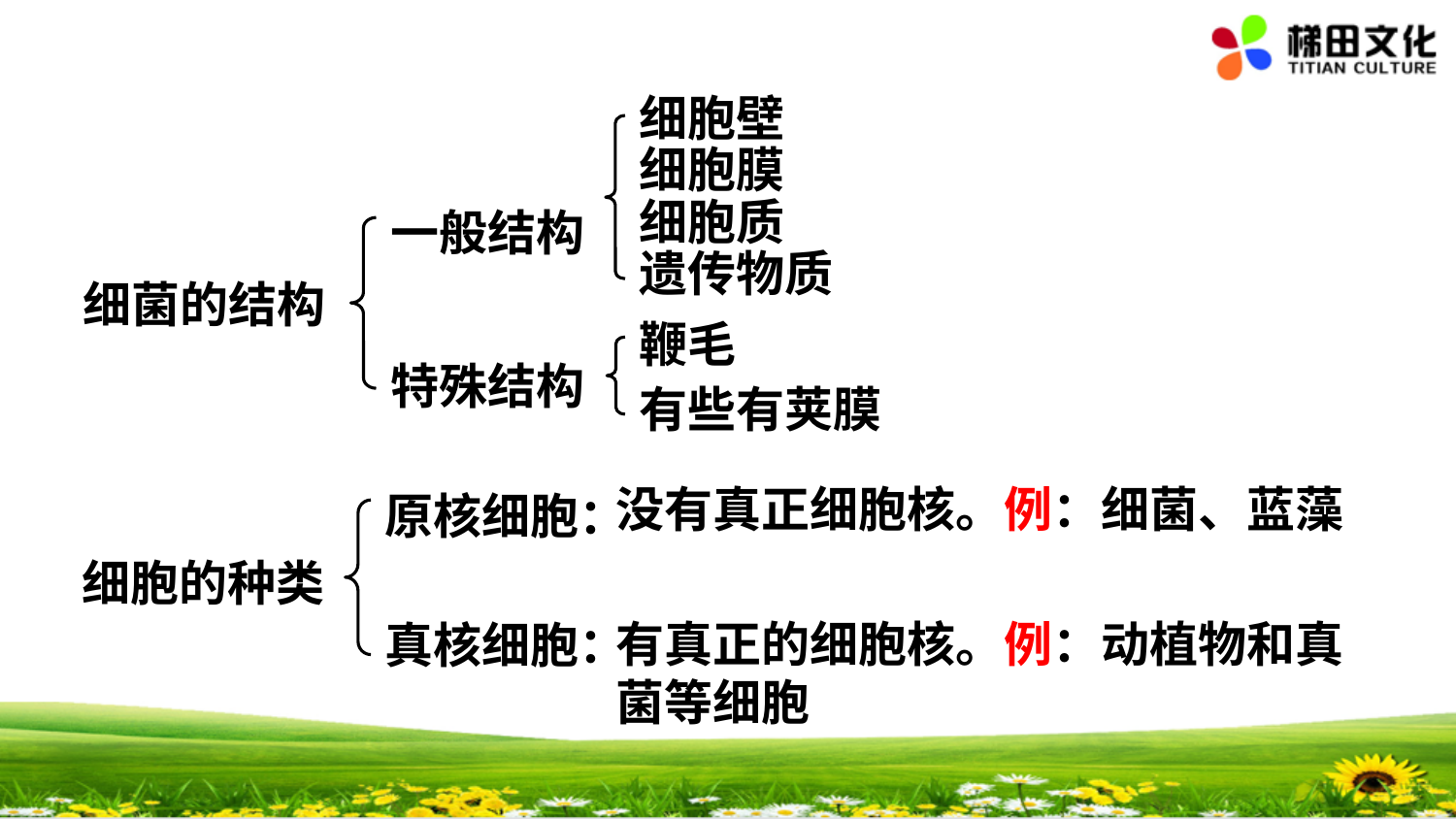

#
细胞壁

一般结构
细胞膜
细胞质

细菌的结构
遗传物质
鞭毛
特殊结构

有些有荚膜
原核细胞：
没有真正细胞核。例：细菌、蓝藻

细胞的种类
真核细胞：
有真正的细胞核。例：动植物和真菌等细胞